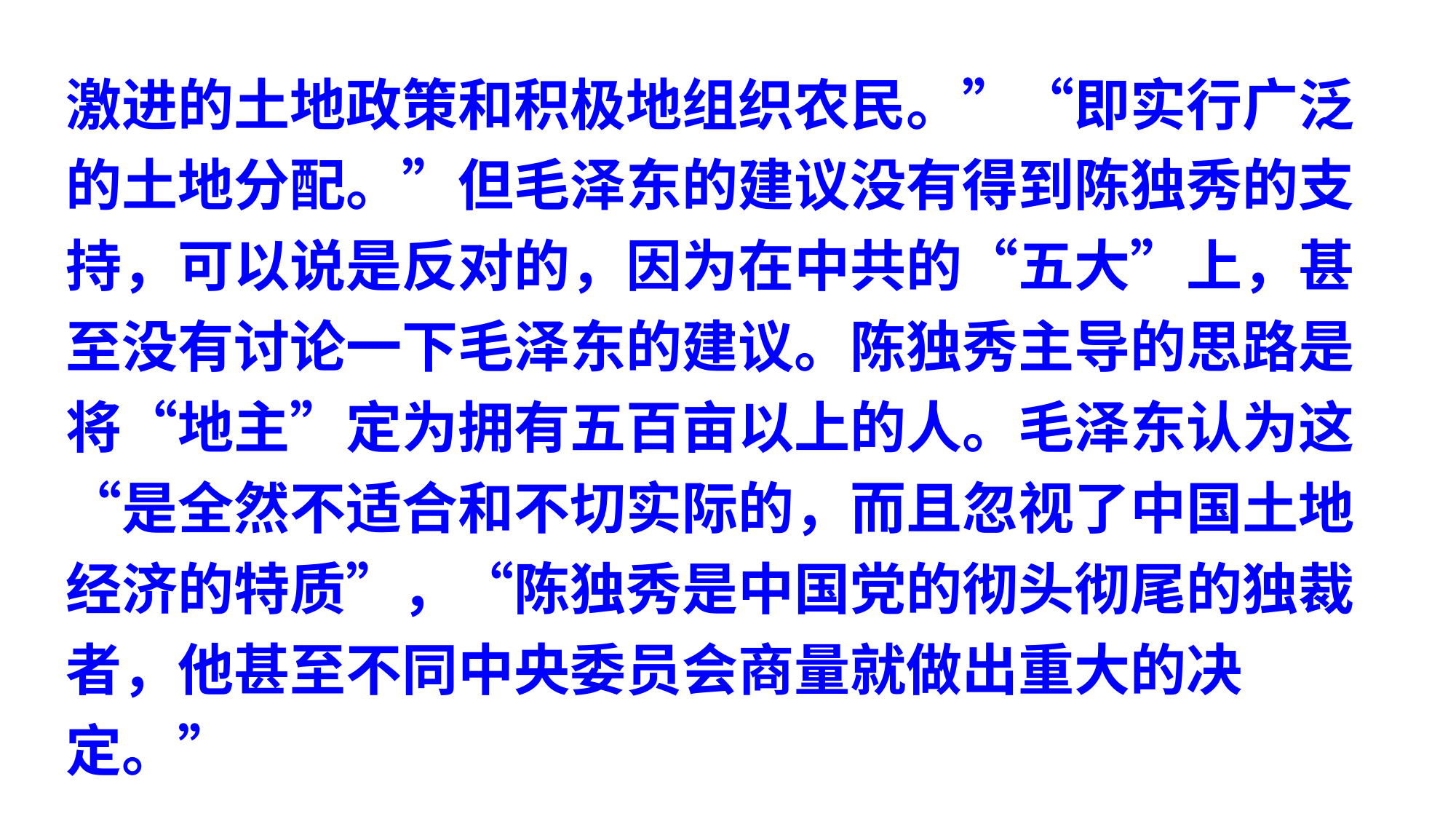

激进的土地政策和积极地组织农民。”“即实行广泛的土地分配。”但毛泽东的建议没有得到陈独秀的支持，可以说是反对的，因为在中共的“五大”上，甚至没有讨论一下毛泽东的建议。陈独秀主导的思路是将“地主”定为拥有五百亩以上的人。毛泽东认为这“是全然不适合和不切实际的，而且忽视了中国土地经济的特质”，“陈独秀是中国党的彻头彻尾的独裁者，他甚至不同中央委员会商量就做出重大的决定。”